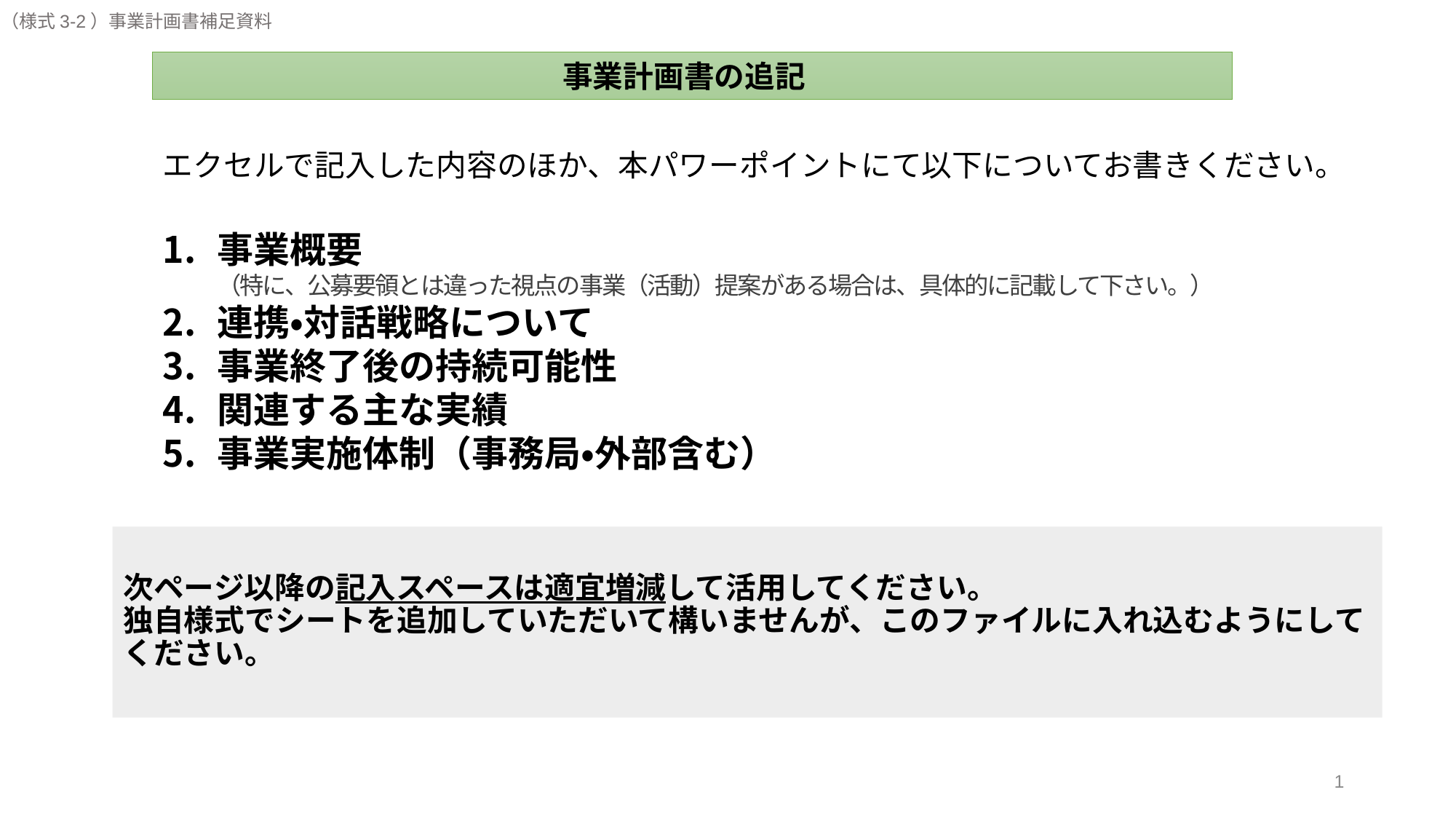

（様式3-2）事業計画書補足資料
 事業計画書の追記
エクセルで記入した内容のほか、本パワーポイントにて以下についてお書きください。
事業概要　　　　　　　　　　　　　　　　　　　　　　　　　　（特に、公募要領とは違った視点の事業（活動）提案がある場合は、具体的に記載して下さい。）
連携・対話戦略について
事業終了後の持続可能性
関連する主な実績
事業実施体制（事務局・外部含む）
# 次ページ以降の記入スペースは適宜増減して活用してください。 独自様式でシートを追加していただいて構いませんが、このファイルに入れ込むようにしてください。
1